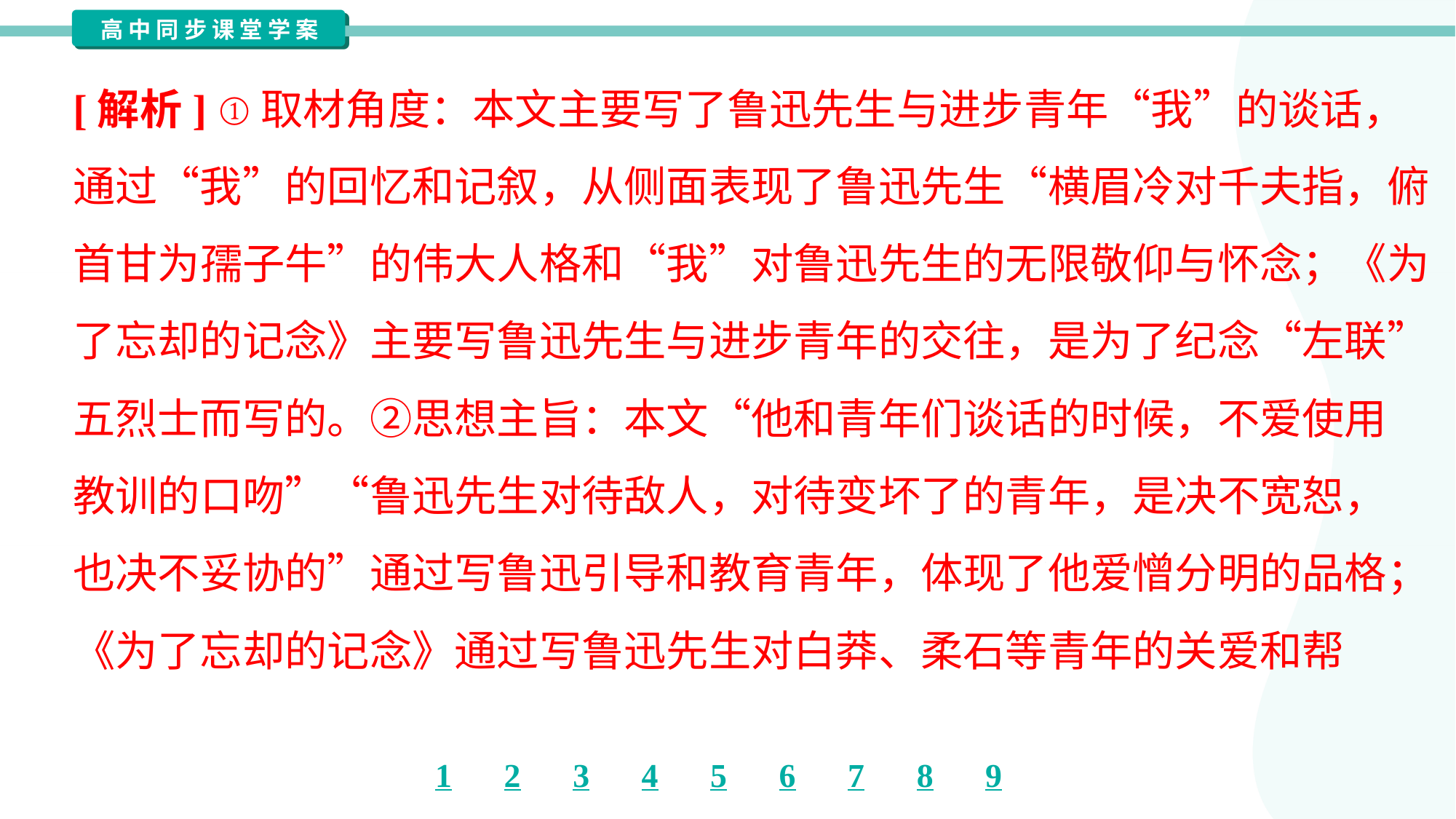

[解析] ①取材角度：本文主要写了鲁迅先生与进步青年“我”的谈话，
通过“我”的回忆和记叙，从侧面表现了鲁迅先生“横眉冷对千夫指，俯
首甘为孺子牛”的伟大人格和“我”对鲁迅先生的无限敬仰与怀念；《为
了忘却的记念》主要写鲁迅先生与进步青年的交往，是为了纪念“左联”
五烈士而写的。②思想主旨：本文“他和青年们谈话的时候，不爱使用
教训的口吻”“鲁迅先生对待敌人，对待变坏了的青年，是决不宽恕，
也决不妥协的”通过写鲁迅引导和教育青年，体现了他爱憎分明的品格；
《为了忘却的记念》通过写鲁迅先生对白莽、柔石等青年的关爱和帮